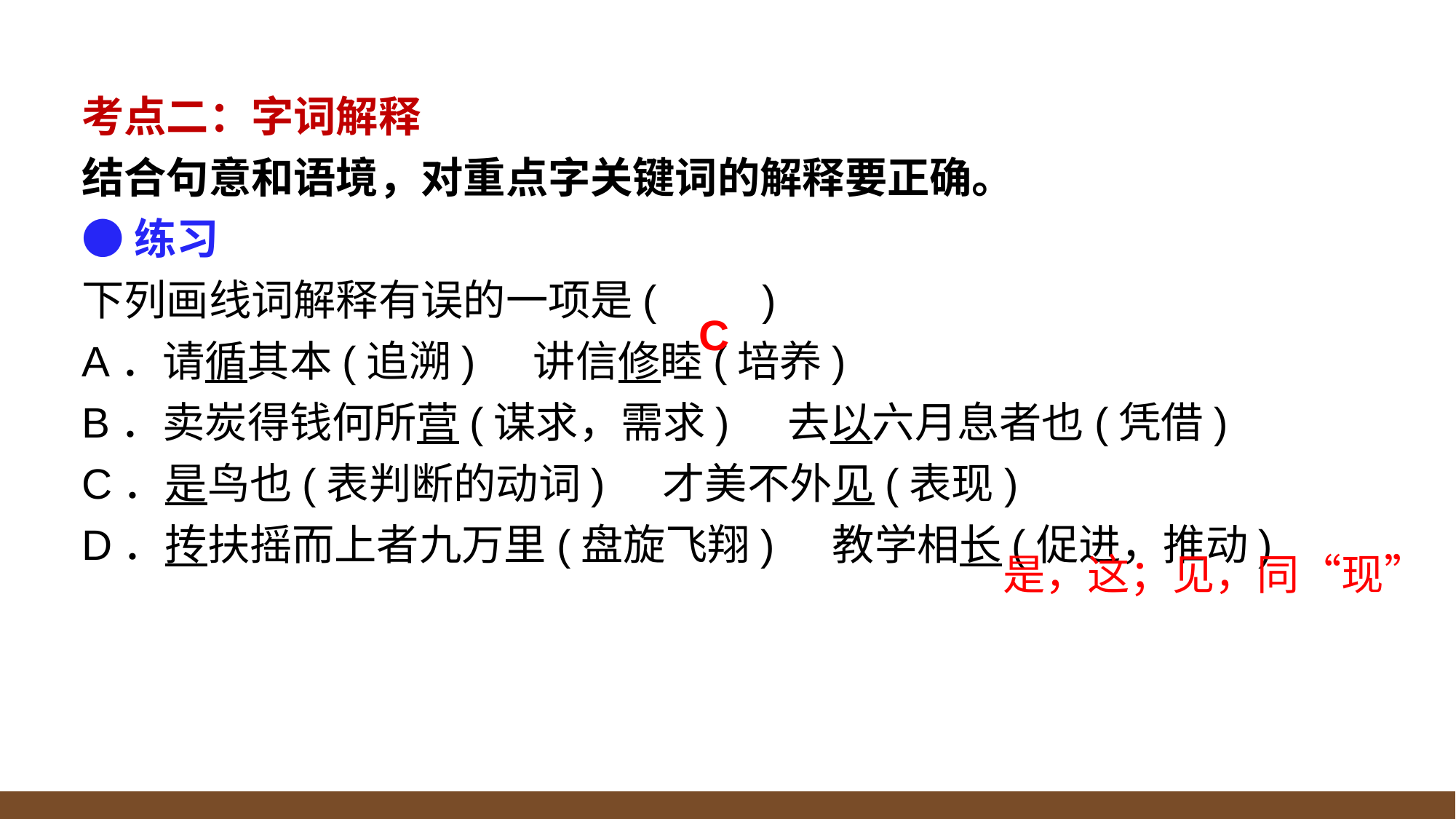

考点二：字词解释
结合句意和语境，对重点字关键词的解释要正确。
●练习
下列画线词解释有误的一项是(　　)
A．请循其本(追溯)    讲信修睦(培养)
B．卖炭得钱何所营(谋求，需求)    去以六月息者也(凭借)
C．是鸟也(表判断的动词)    才美不外见(表现)
D．抟扶摇而上者九万里(盘旋飞翔)    教学相长(促进，推动)

C
是，这；见，同“现”